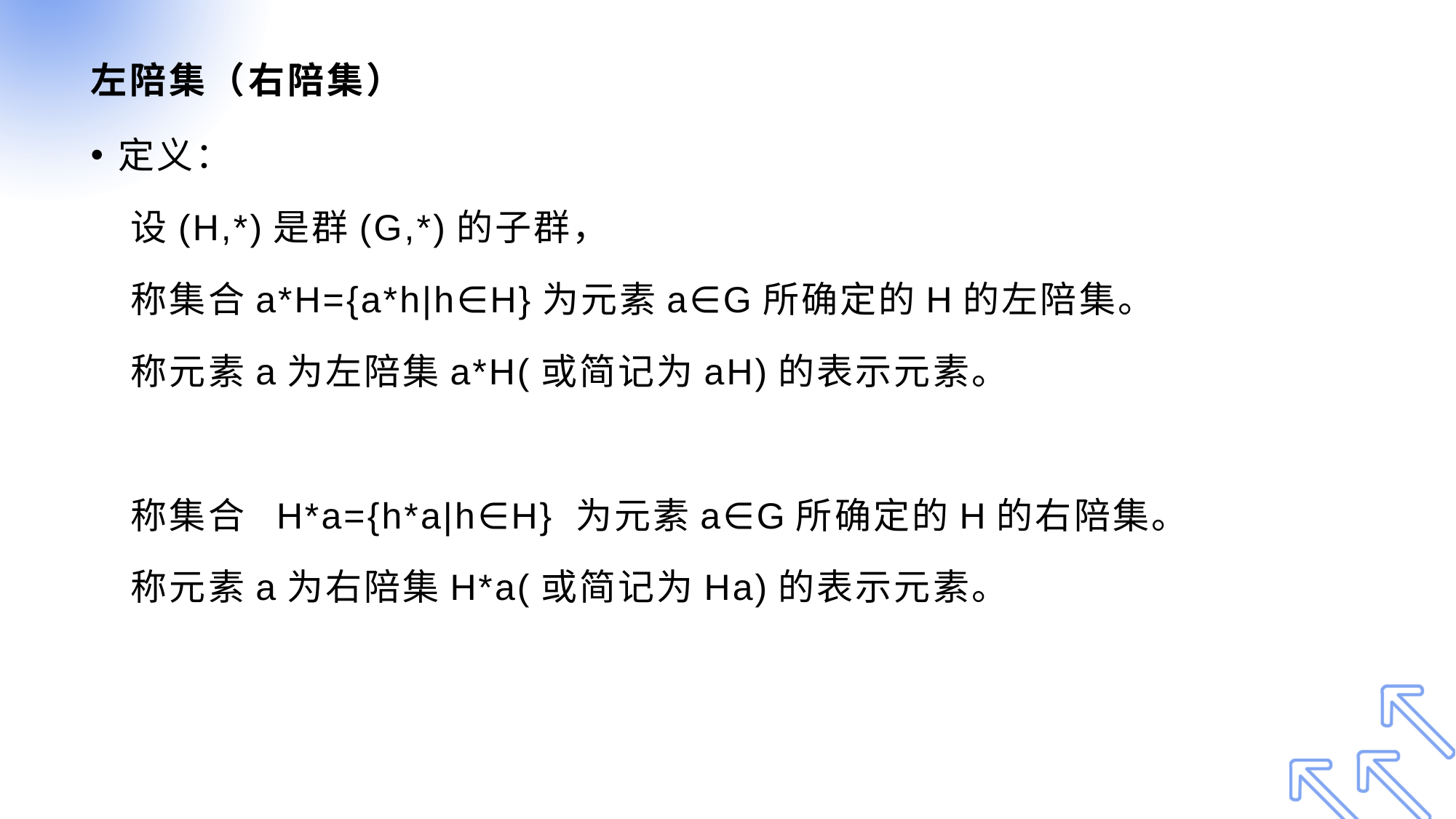

# 左陪集（右陪集）
定义：
   设(H,*)是群(G,*)的子群，
   称集合a*H={a*h|h∈H}为元素a∈G所确定的H的左陪集。
   称元素a为左陪集a*H(或简记为aH)的表示元素。

   称集合  H*a={h*a|h∈H} 为元素a∈G所确定的H的右陪集。
   称元素a为右陪集H*a(或简记为Ha)的表示元素。